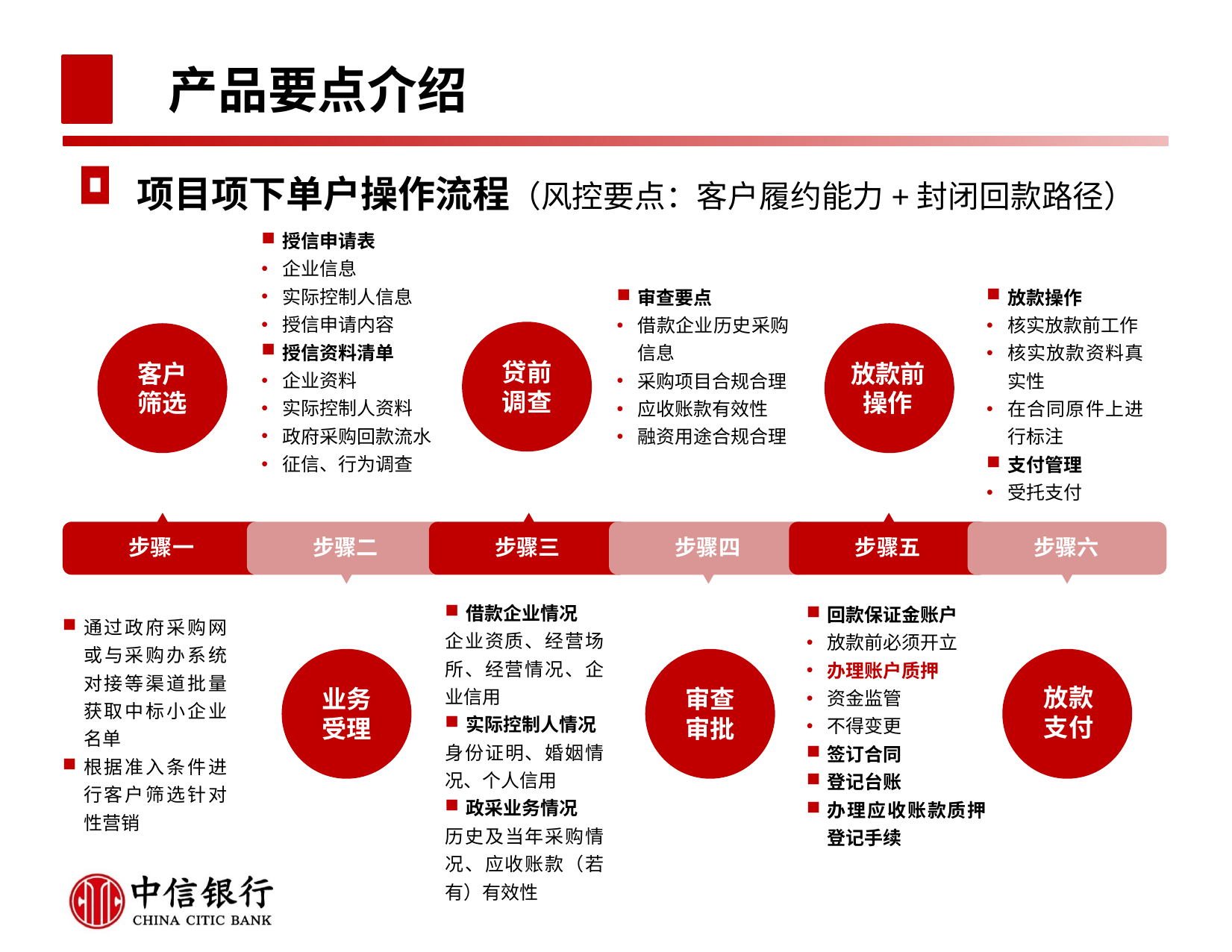

# 产品要点介绍
项目项下单户操作流程（风控要点：客户履约能力+封闭回款路径）

授信申请表
企业信息
实际控制人信息
授信申请内容
授信资料清单
企业资料
实际控制人资料
政府采购回款流水
征信、行为调查
放款操作
核实放款前工作
核实放款资料真实性
在合同原件上进行标注
支付管理
受托支付
审查要点
借款企业历史采购信息
采购项目合规合理
应收账款有效性
融资用途合规合理

贷前调查
客户筛选
放款前操作

步骤一
步骤二
步骤三
步骤四
步骤五
步骤六
借款企业情况
企业资质、经营场所、经营情况、企业信用
实际控制人情况
身份证明、婚姻情况、个人信用
政采业务情况
历史及当年采购情况、应收账款（若有）有效性
回款保证金账户
放款前必须开立
办理账户质押
资金监管
不得变更
签订合同
登记台账
办理应收账款质押登记手续

通过政府采购网或与采购办系统对接等渠道批量获取中标小企业名单
根据准入条件进行客户筛选针对性营销

放款支付
业务受理
审查审批
6